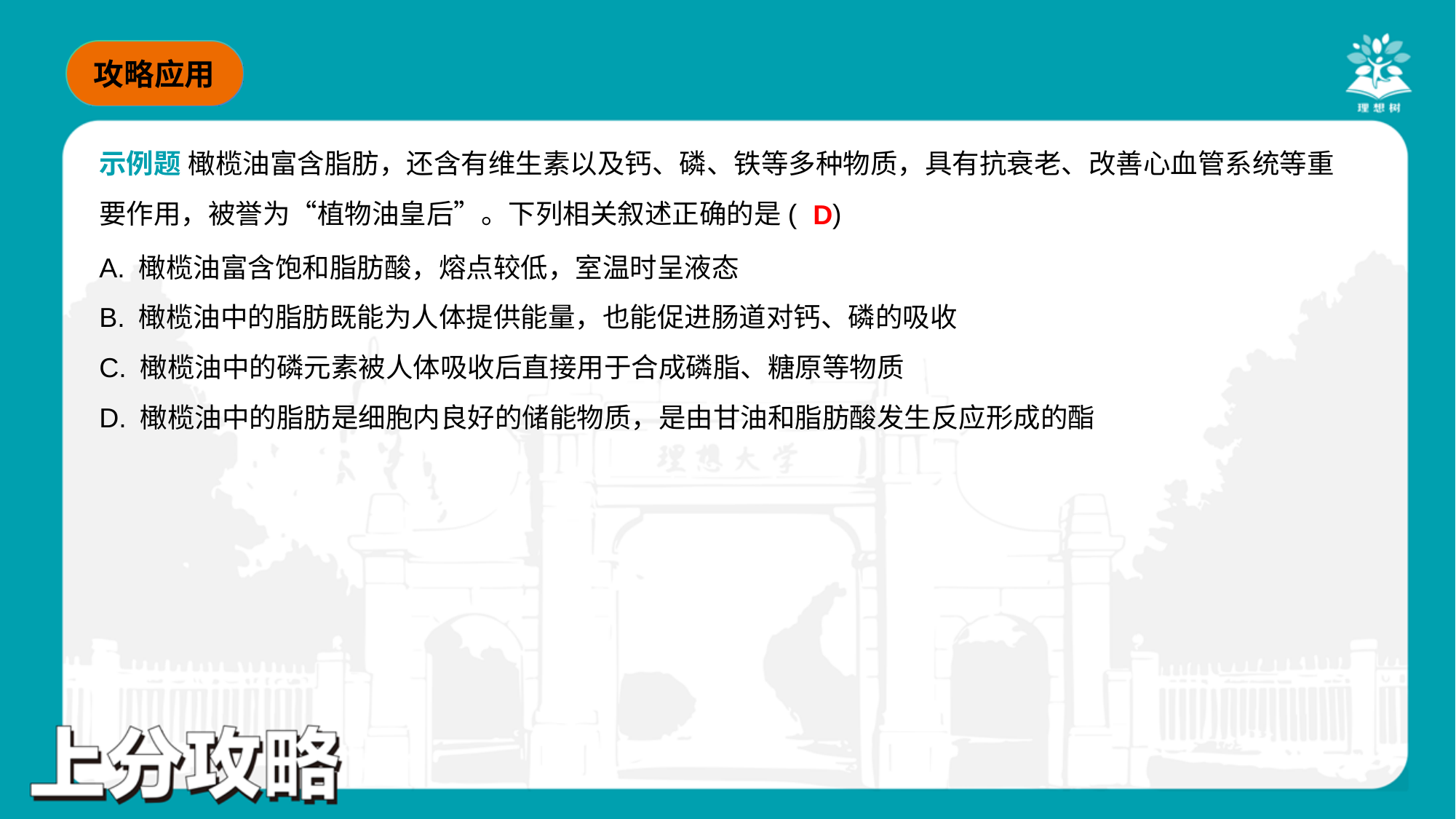

示例题 橄榄油富含脂肪，还含有维生素以及钙、磷、铁等多种物质，具有抗衰老、改善心血管系统等重
要作用，被誉为“植物油皇后”。下列相关叙述正确的是(     )
D
A. 橄榄油富含饱和脂肪酸，熔点较低，室温时呈液态
B. 橄榄油中的脂肪既能为人体提供能量，也能促进肠道对钙、磷的吸收
C. 橄榄油中的磷元素被人体吸收后直接用于合成磷脂、糖原等物质
D. 橄榄油中的脂肪是细胞内良好的储能物质，是由甘油和脂肪酸发生反应形成的酯